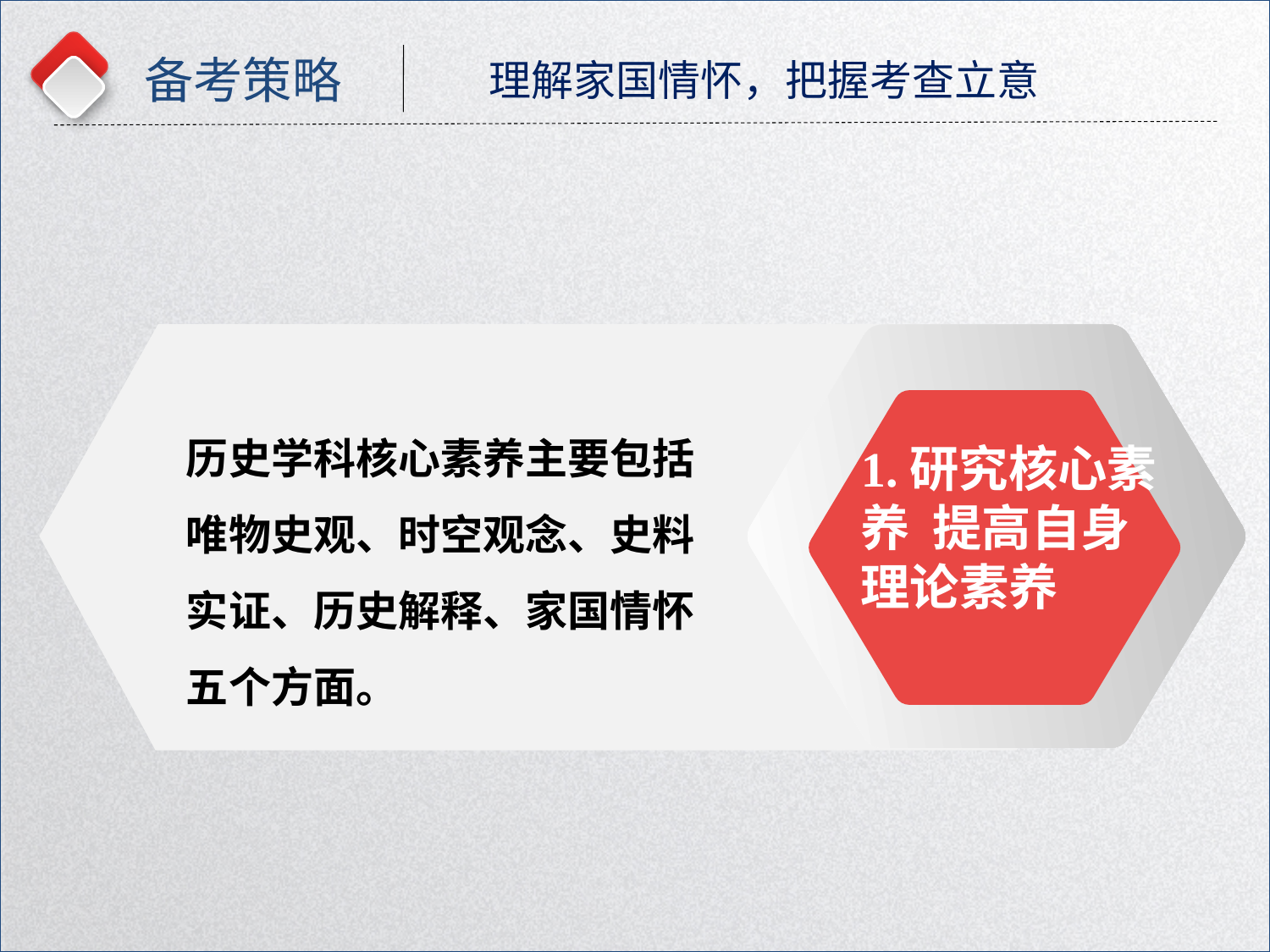

备考策略
理解家国情怀，把握考查立意

历史学科核心素养主要包括唯物史观、时空观念、史料实证、历史解释、家国情怀五个方面。
1.研究核心素养  提高自身理论素养